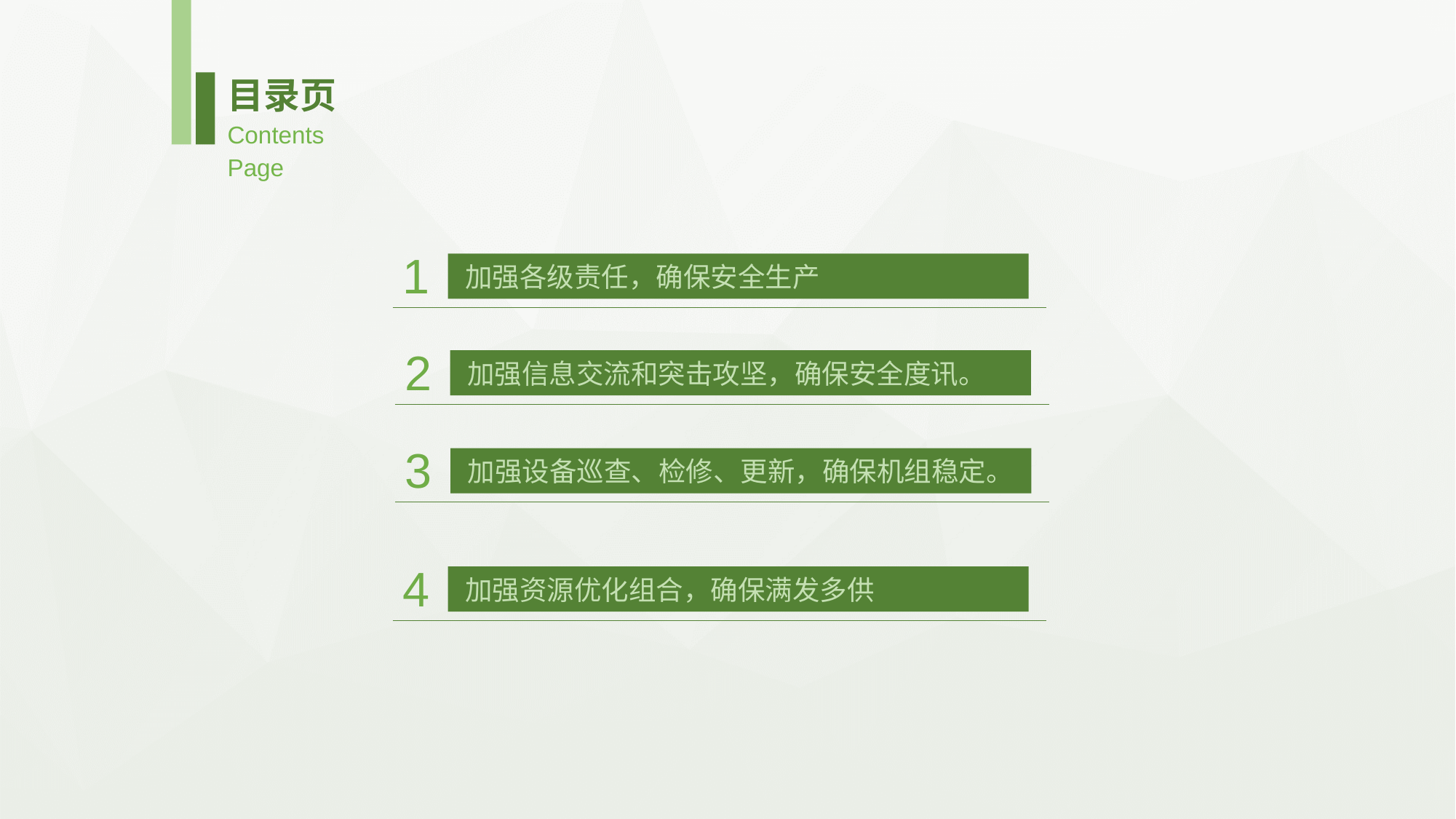

目录页
Contents Page

1
加强各级责任，确保安全生产
2
加强信息交流和突击攻坚，确保安全度讯。
3
加强设备巡查、检修、更新，确保机组稳定。
4
加强资源优化组合，确保满发多供